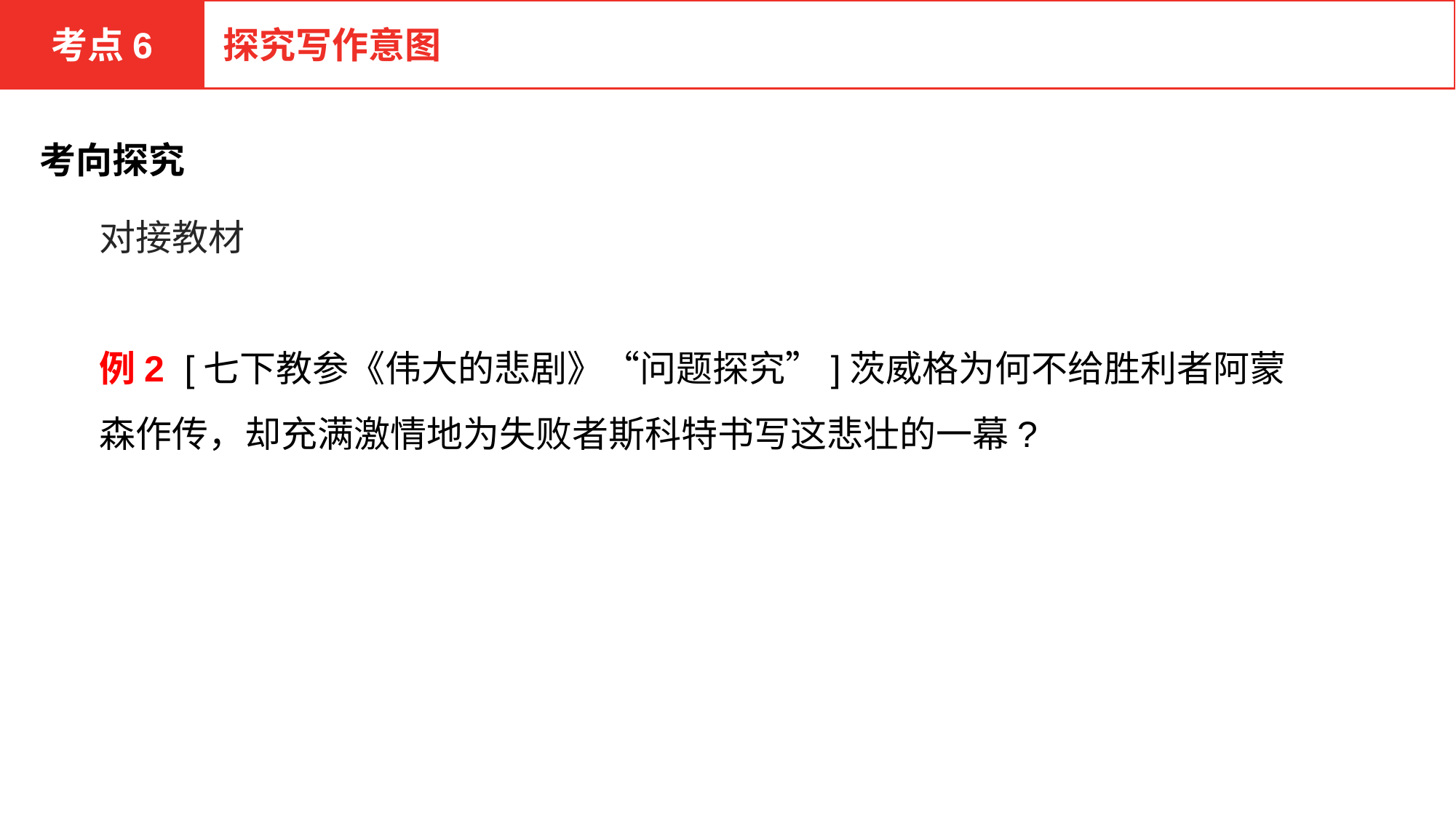

考点6
探究写作意图
考向探究
对接教材

例2  [七下教参《伟大的悲剧》“问题探究”]茨威格为何不给胜利者阿蒙森作传，却充满激情地为失败者斯科特书写这悲壮的一幕?